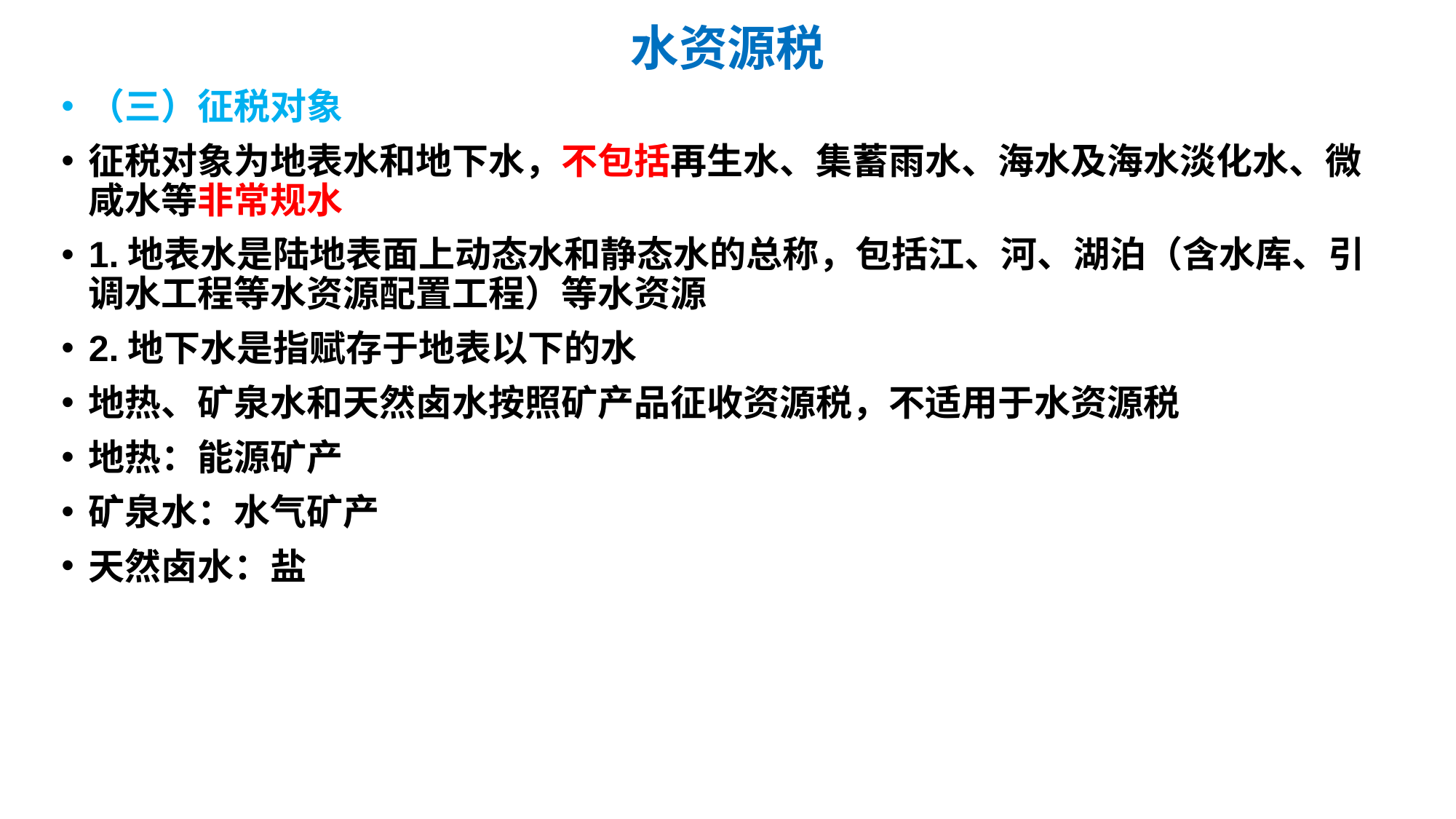

# 水资源税
（三）征税对象
征税对象为地表水和地下水，不包括再生水、集蓄雨水、海水及海水淡化水、微咸水等非常规水
1.地表水是陆地表面上动态水和静态水的总称，包括江、河、湖泊（含水库、引调水工程等水资源配置工程）等水资源
2.地下水是指赋存于地表以下的水
地热、矿泉水和天然卤水按照矿产品征收资源税，不适用于水资源税
地热：能源矿产
矿泉水：水气矿产
天然卤水：盐